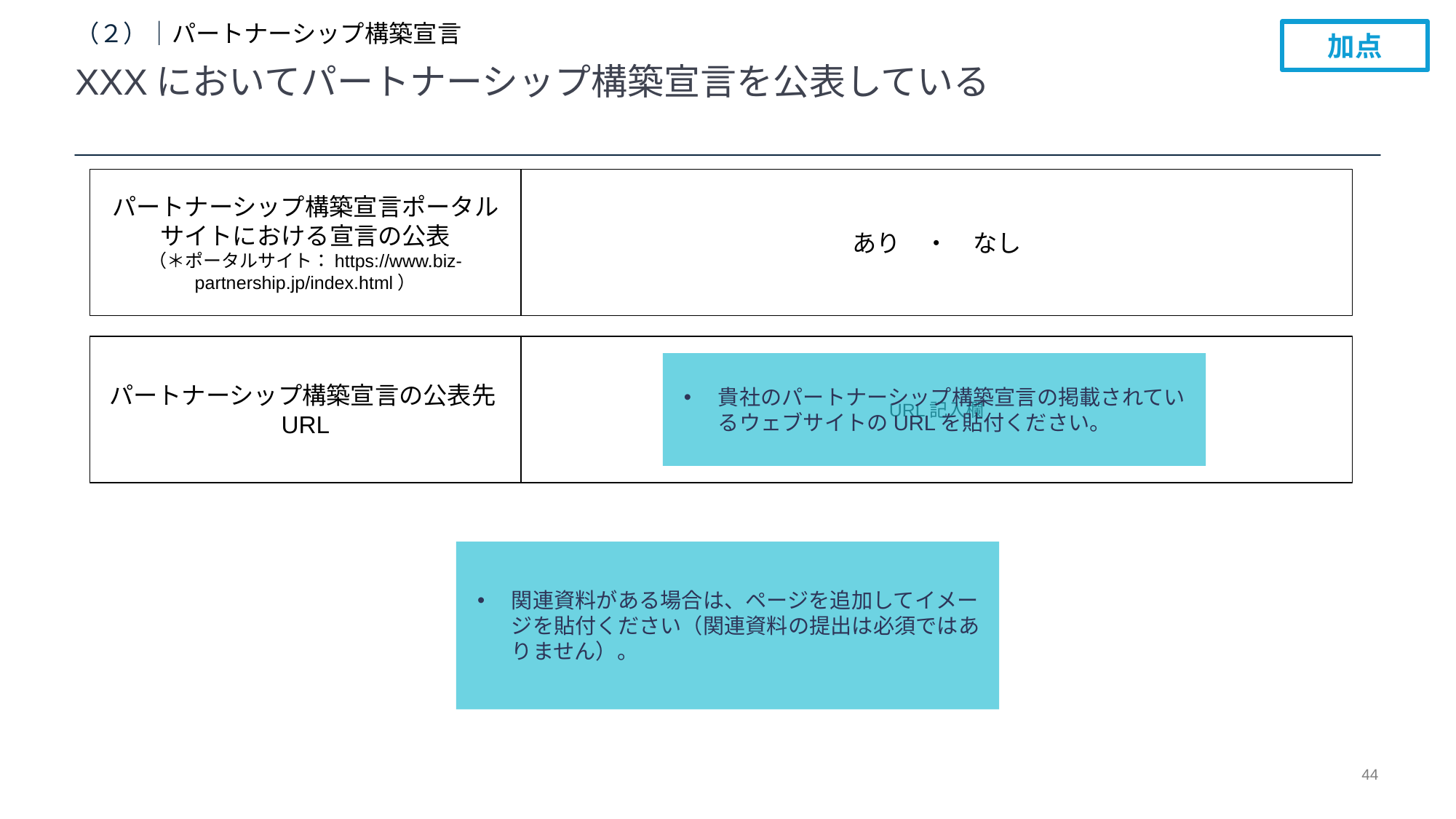

# （２）｜パートナーシップ構築宣言
加点
XXXにおいてパートナーシップ構築宣言を公表している
パートナーシップ構築宣言ポータルサイトにおける宣言の公表
（＊ポータルサイト：https://www.biz-partnership.jp/index.html）
あり　・　なし
パートナーシップ構築宣言の公表先URL
URL記入欄
貴社のパートナーシップ構築宣言の掲載されているウェブサイトのURLを貼付ください。
関連資料がある場合は、ページを追加してイメージを貼付ください（関連資料の提出は必須ではありません）。